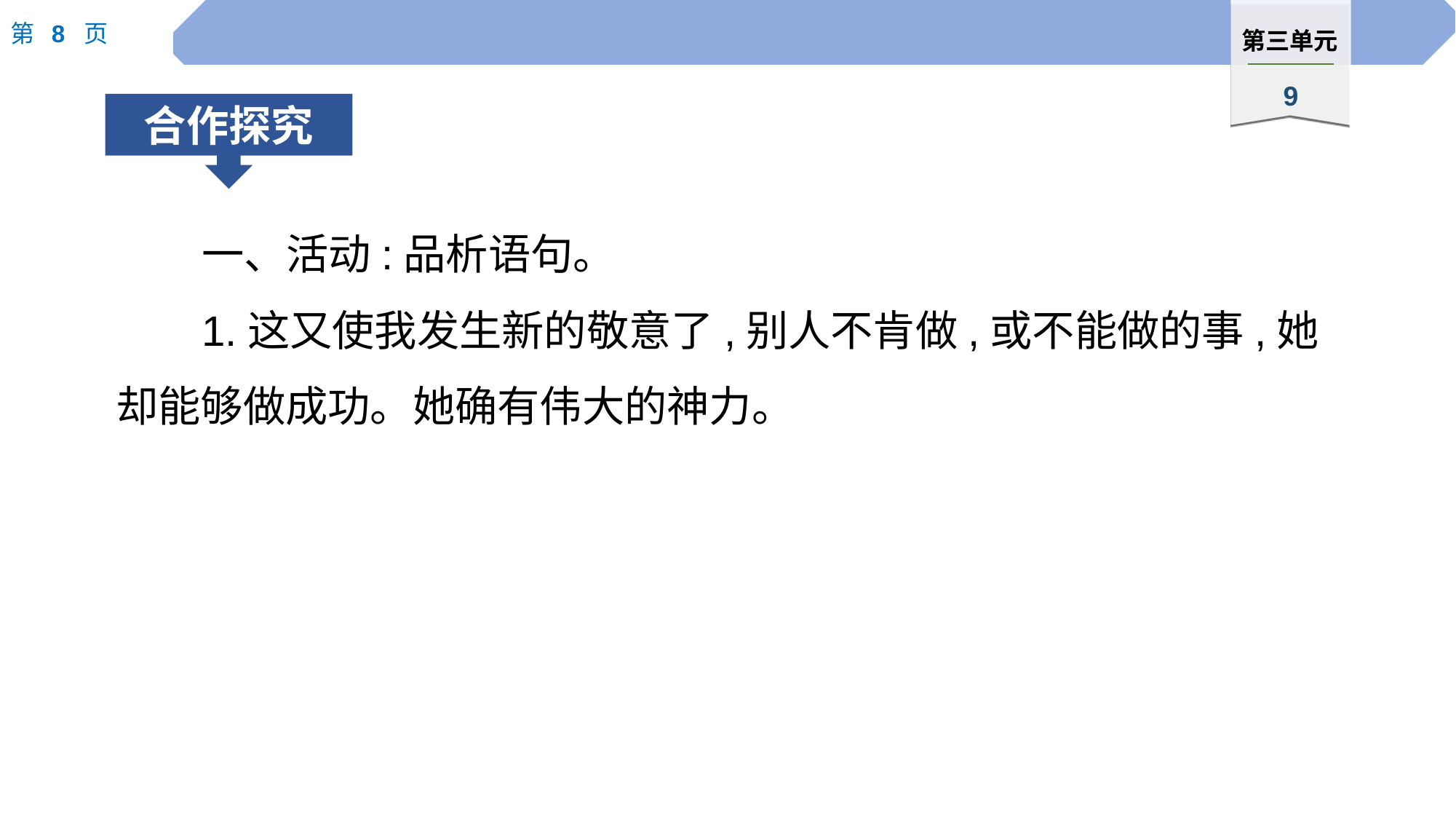

一、活动:品析语句。
1.这又使我发生新的敬意了,别人不肯做,或不能做的事,她却能够做成功。她确有伟大的神力。